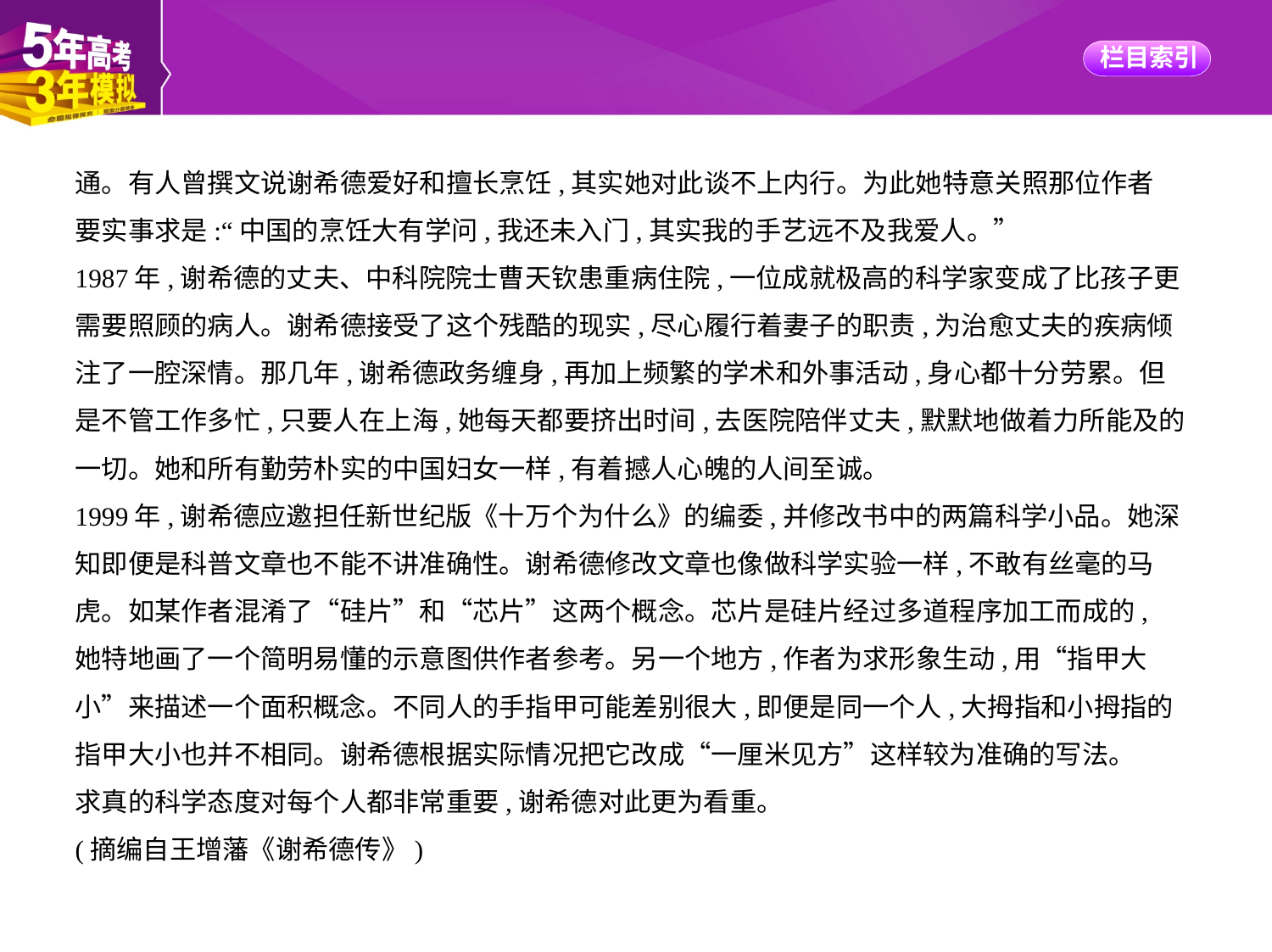

通。有人曾撰文说谢希德爱好和擅长烹饪,其实她对此谈不上内行。为此她特意关照那位作者
要实事求是:“中国的烹饪大有学问,我还未入门,其实我的手艺远不及我爱人。”
1987年,谢希德的丈夫、中科院院士曹天钦患重病住院,一位成就极高的科学家变成了比孩子更
需要照顾的病人。谢希德接受了这个残酷的现实,尽心履行着妻子的职责,为治愈丈夫的疾病倾
注了一腔深情。那几年,谢希德政务缠身,再加上频繁的学术和外事活动,身心都十分劳累。但
是不管工作多忙,只要人在上海,她每天都要挤出时间,去医院陪伴丈夫,默默地做着力所能及的
一切。她和所有勤劳朴实的中国妇女一样,有着撼人心魄的人间至诚。
1999年,谢希德应邀担任新世纪版《十万个为什么》的编委,并修改书中的两篇科学小品。她深
知即便是科普文章也不能不讲准确性。谢希德修改文章也像做科学实验一样,不敢有丝毫的马
虎。如某作者混淆了“硅片”和“芯片”这两个概念。芯片是硅片经过多道程序加工而成的,
她特地画了一个简明易懂的示意图供作者参考。另一个地方,作者为求形象生动,用“指甲大
小”来描述一个面积概念。不同人的手指甲可能差别很大,即便是同一个人,大拇指和小拇指的
指甲大小也并不相同。谢希德根据实际情况把它改成“一厘米见方”这样较为准确的写法。
求真的科学态度对每个人都非常重要,谢希德对此更为看重。
(摘编自王增藩《谢希德传》)